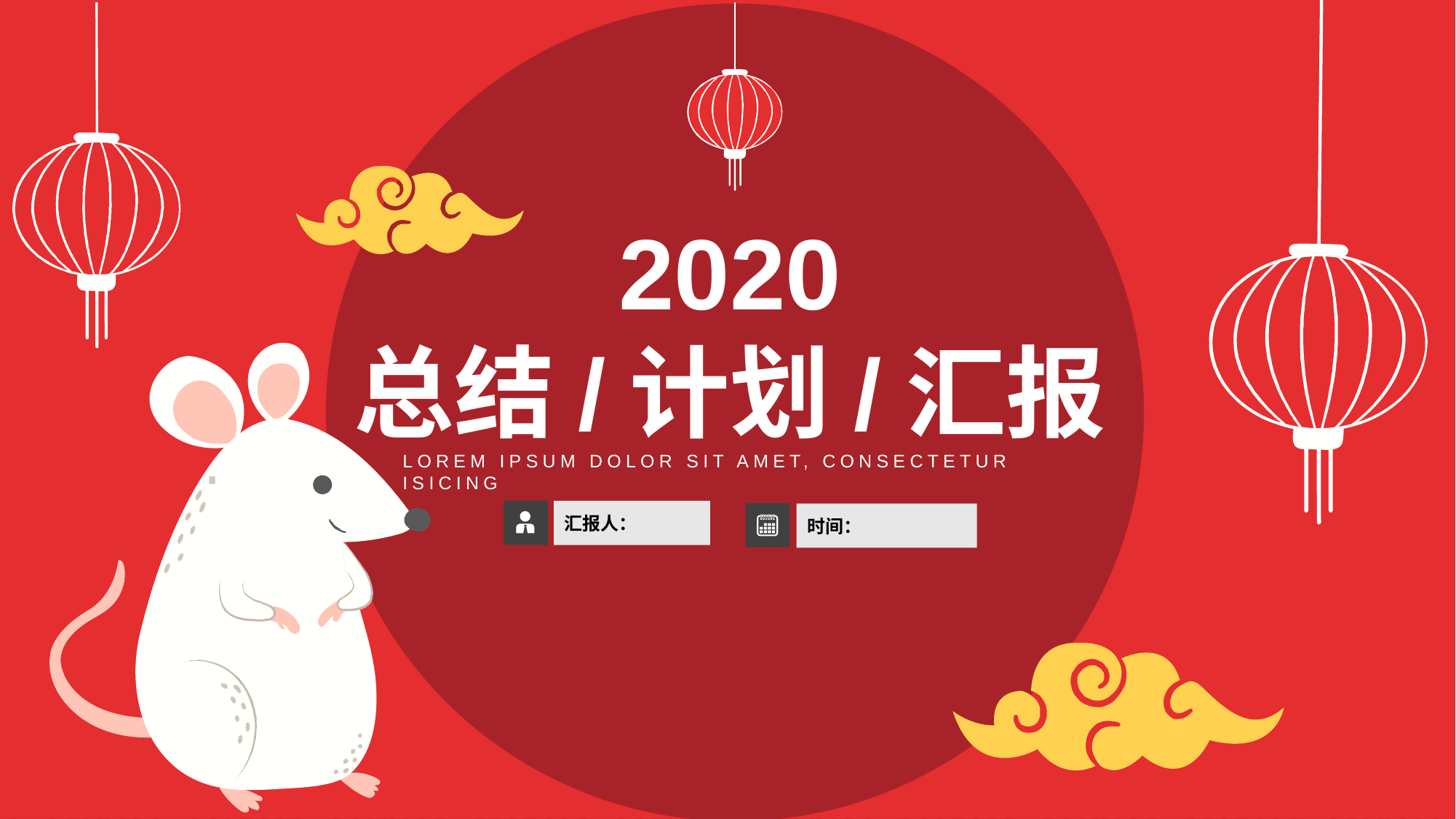

2020
总结/计划/汇报

LOREM IPSUM DOLOR SIT AMET, CONSECTETUR ISICING

汇报人：

时间：